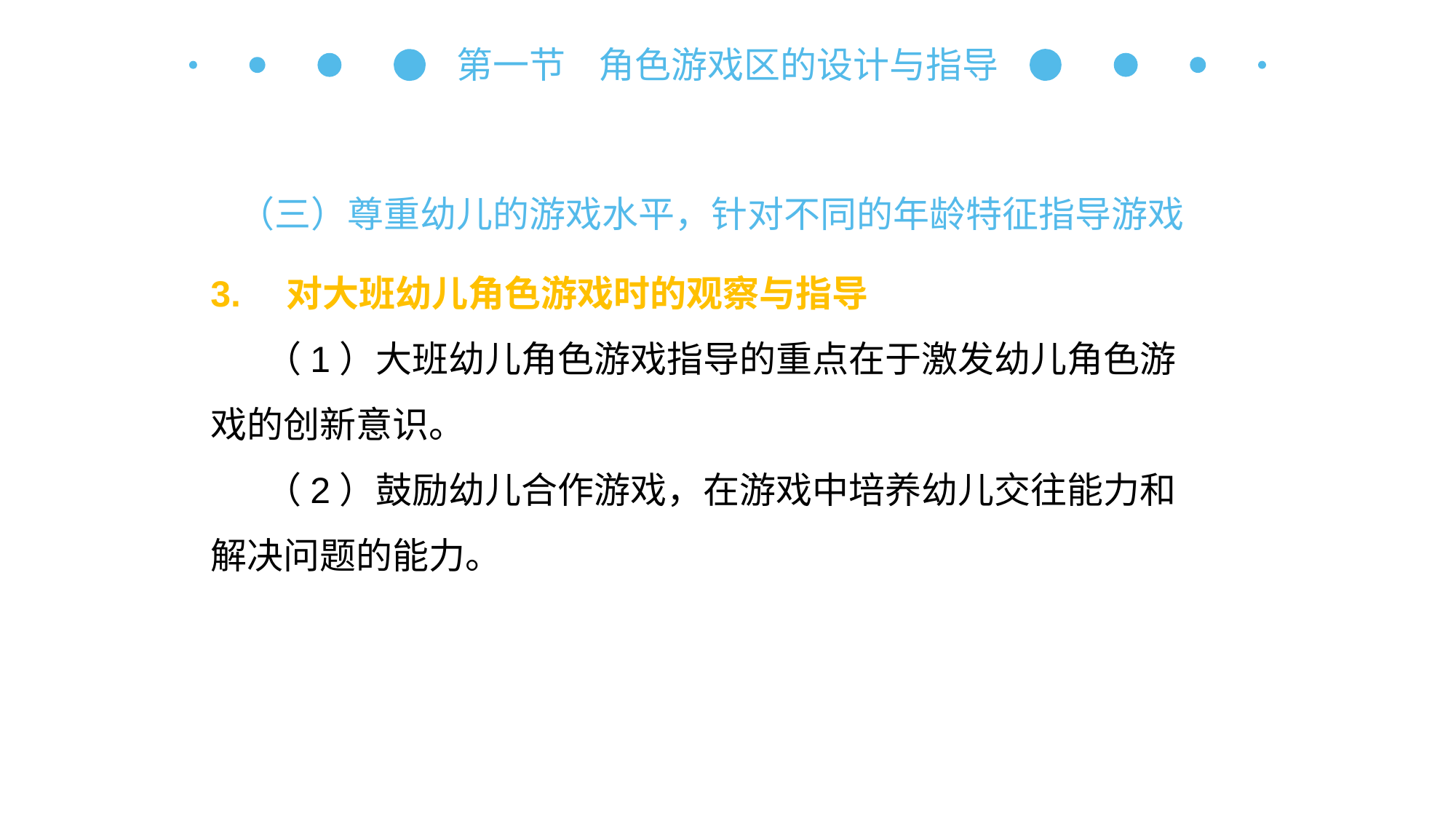

第一节    角色游戏区的设计与指导

（三）尊重幼儿的游戏水平，针对不同的年龄特征指导游戏
3.　对大班幼儿角色游戏时的观察与指导
（1）大班幼儿角色游戏指导的重点在于激发幼儿角色游戏的创新意识。
（2）鼓励幼儿合作游戏，在游戏中培养幼儿交往能力和解决问题的能力。